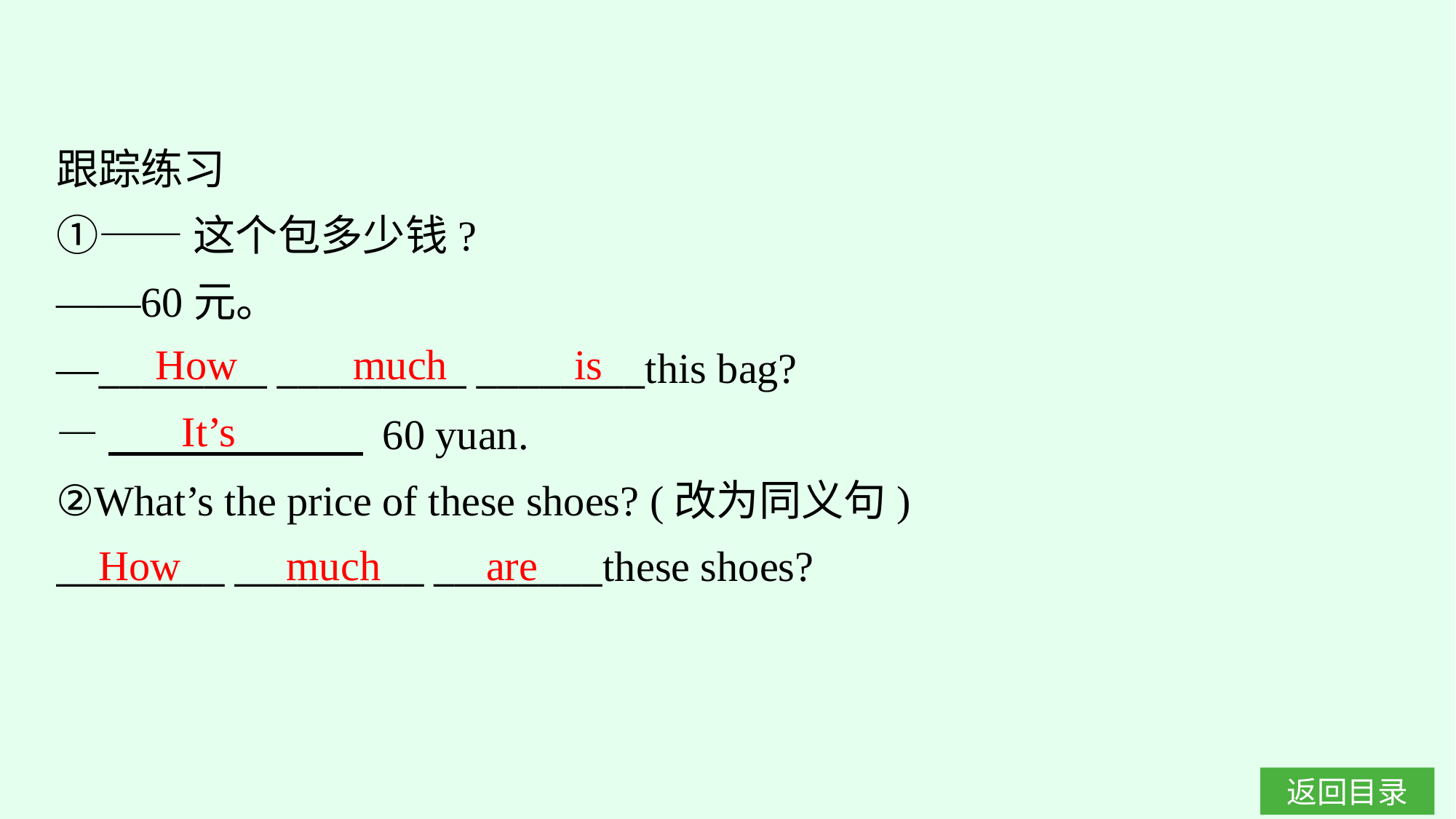

跟踪练习
①——这个包多少钱?
——60元。
—________ _________ ________this bag?
—　　　　　　 60 yuan.
②What’s the price of these shoes? (改为同义句)
________ _________ ________these shoes?
How           much            is
It’s
How          much          are